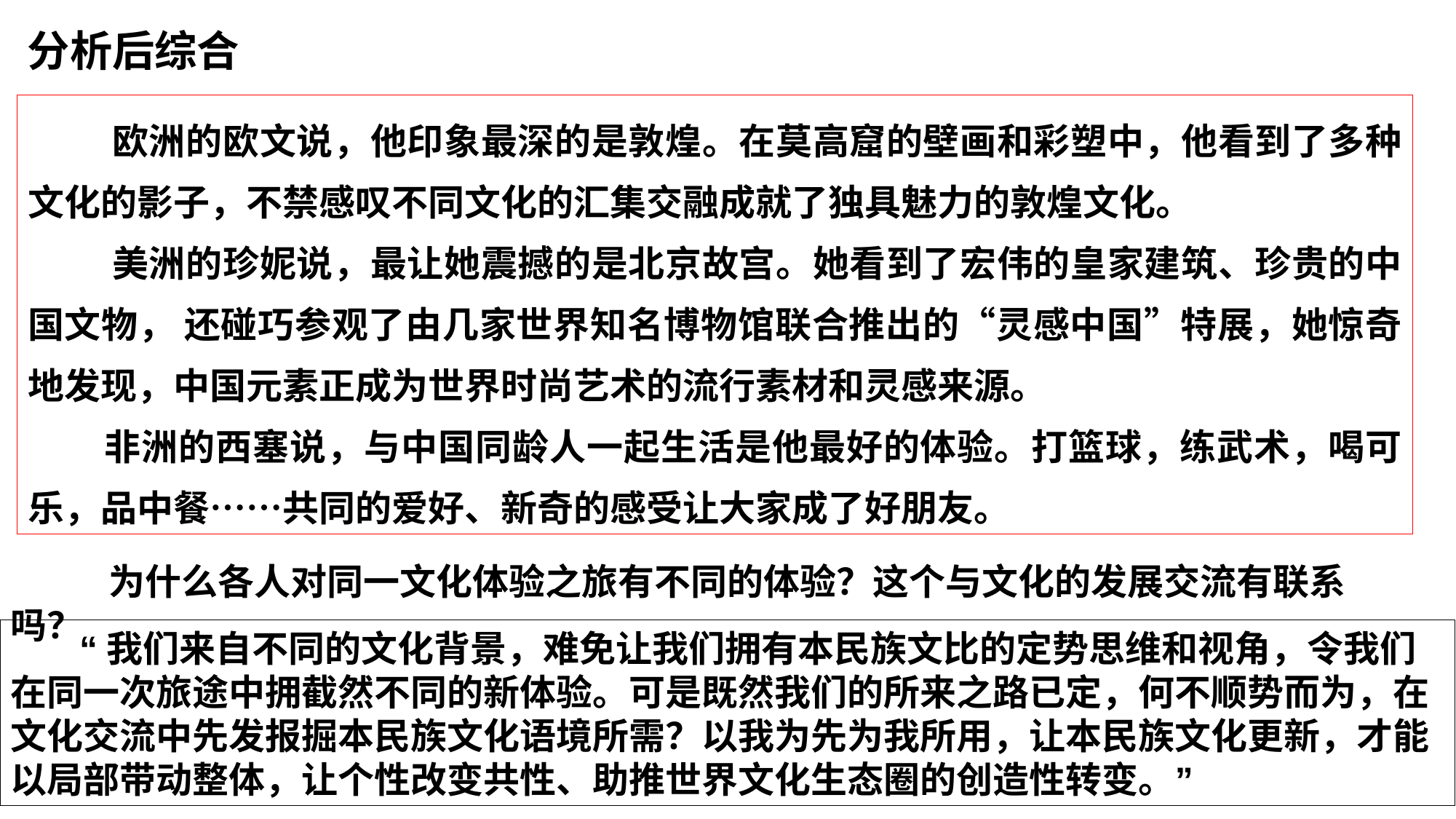

分析后综合
     欧洲的欧文说，他印象最深的是敦煌。在莫高窟的壁画和彩塑中，他看到了多种文化的影子，不禁感叹不同文化的汇集交融成就了独具魅力的敦煌文化。
     美洲的珍妮说，最让她震撼的是北京故宫。她看到了宏伟的皇家建筑、珍贵的中国文物， 还碰巧参观了由几家世界知名博物馆联合推出的“灵感中国”特展，她惊奇地发现，中国元素正成为世界时尚艺术的流行素材和灵感来源。
    非洲的西塞说，与中国同龄人一起生活是他最好的体验。打篮球，练武术，喝可乐，品中餐……共同的爱好、新奇的感受让大家成了好朋友。
            为什么各人对同一文化体验之旅有不同的体验？这个与文化的发展交流有联系吗？
         “我们来自不同的文化背景，难免让我们拥有本民族文比的定势思维和视角，令我们在同一次旅途中拥截然不同的新体验。可是既然我们的所来之路已定，何不顺势而为，在文化交流中先发报掘本民族文化语境所需？以我为先为我所用，让本民族文化更新，才能以局部带动整体，让个性改变共性、助推世界文化生态圈的创造性转变。”